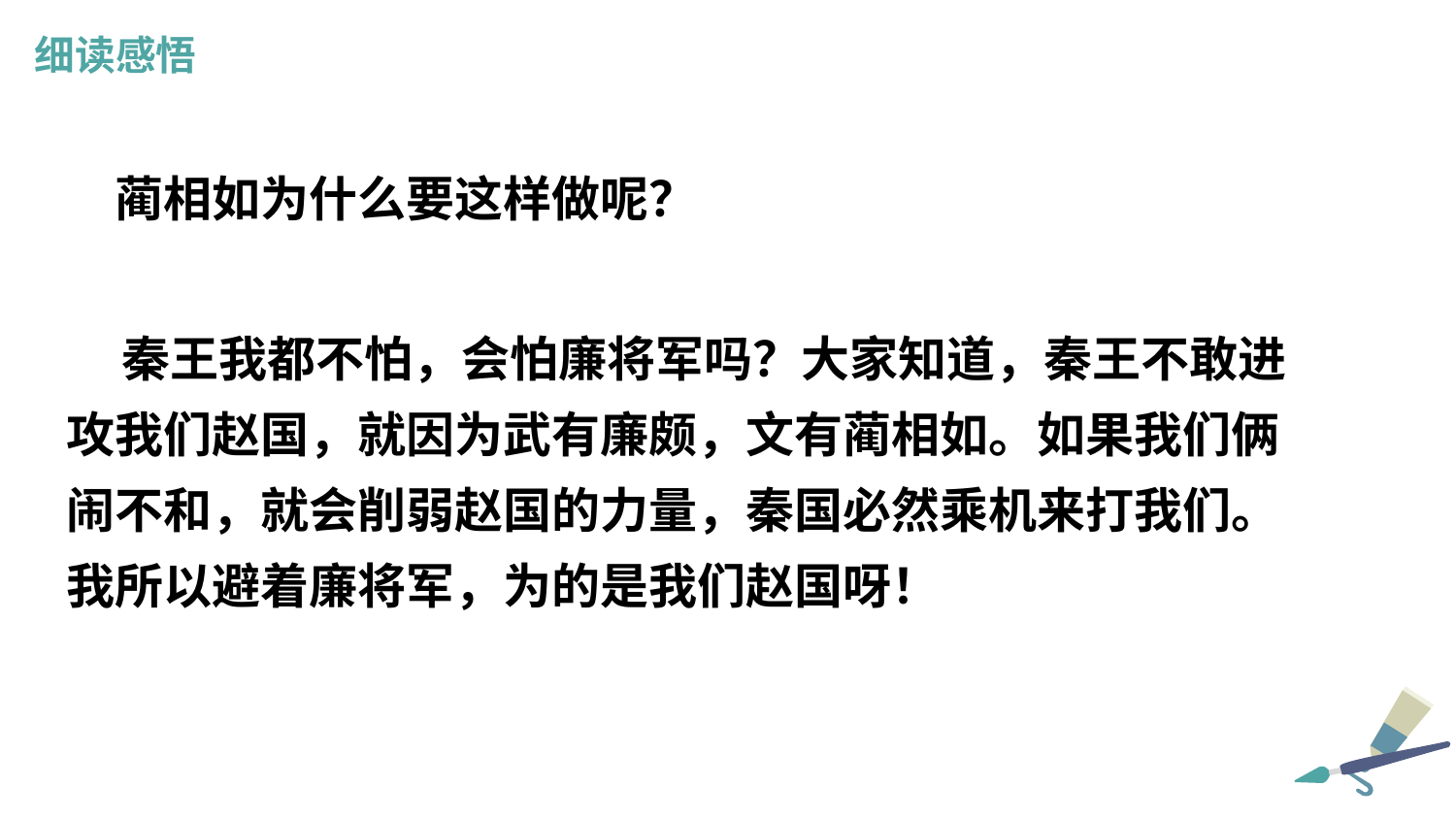

细读感悟
蔺相如为什么要这样做呢？
    秦王我都不怕，会怕廉将军吗？大家知道，秦王不敢进攻我们赵国，就因为武有廉颇，文有蔺相如。如果我们俩闹不和，就会削弱赵国的力量，秦国必然乘机来打我们。我所以避着廉将军，为的是我们赵国呀！